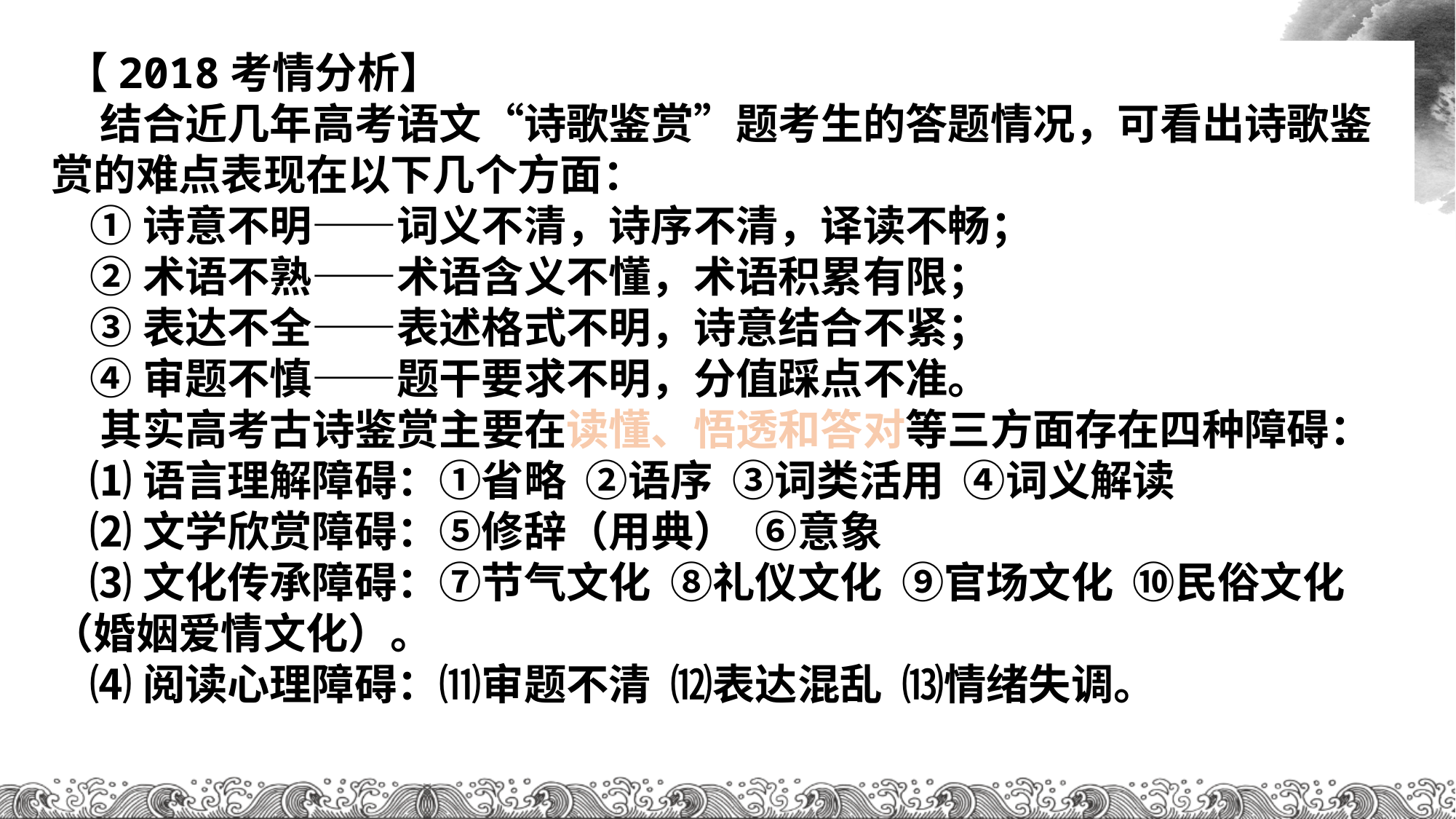

【2018考情分析】
    结合近几年高考语文“诗歌鉴赏”题考生的答题情况，可看出诗歌鉴赏的难点表现在以下几个方面：
    ①诗意不明——词义不清，诗序不清，译读不畅；
    ②术语不熟——术语含义不懂，术语积累有限；
    ③表达不全——表述格式不明，诗意结合不紧；
    ④审题不慎——题干要求不明，分值踩点不准。
    其实高考古诗鉴赏主要在读懂、悟透和答对等三方面存在四种障碍：
    ⑴语言理解障碍：①省略  ②语序  ③词类活用  ④词义解读
    ⑵文学欣赏障碍：⑤修辞（用典）  ⑥意象
    ⑶文化传承障碍：⑦节气文化  ⑧礼仪文化  ⑨官场文化  ⑩民俗文化（婚姻爱情文化）。
    ⑷阅读心理障碍：⑾审题不清  ⑿表达混乱  ⒀情绪失调。